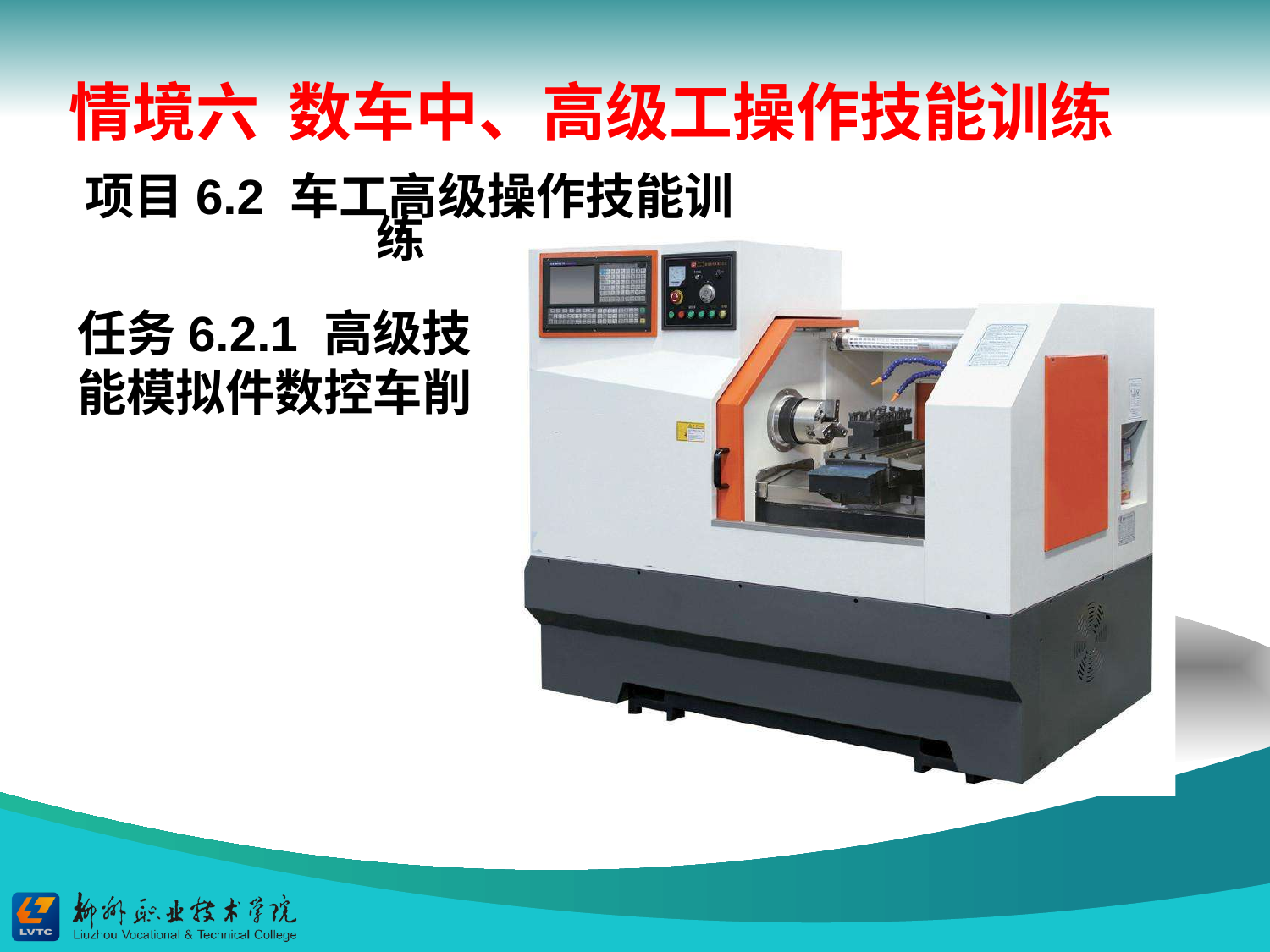

情境六  数车中、高级工操作技能训练
项目6.2 车工高级操作技能训练
任务6.2.1 高级技能模拟件数控车削